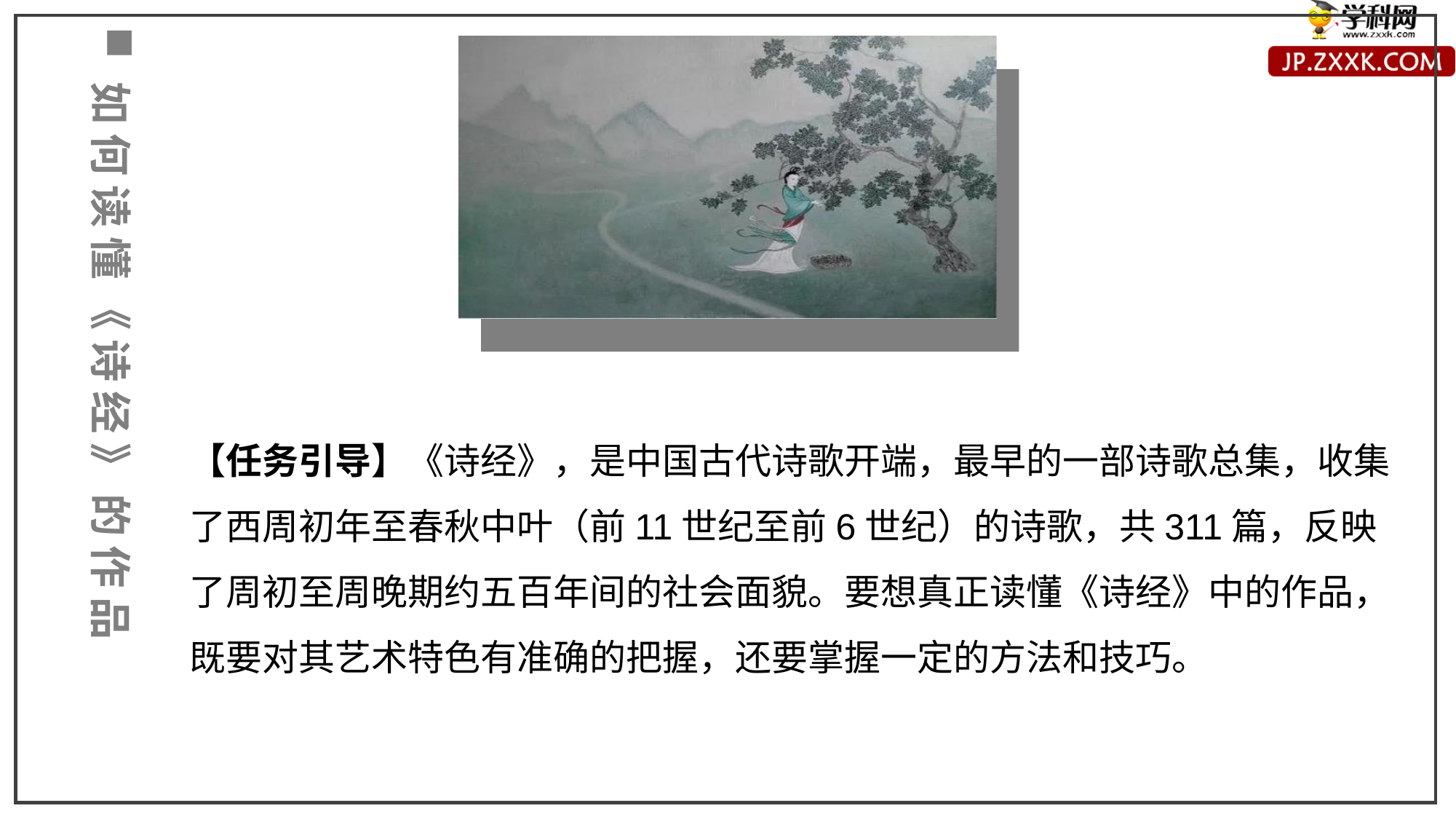

如何读懂《诗经》的作品

【任务引导】《诗经》，是中国古代诗歌开端，最早的一部诗歌总集，收集了西周初年至春秋中叶（前11世纪至前6世纪）的诗歌，共311篇，反映了周初至周晚期约五百年间的社会面貌。要想真正读懂《诗经》中的作品，既要对其艺术特色有准确的把握，还要掌握一定的方法和技巧。